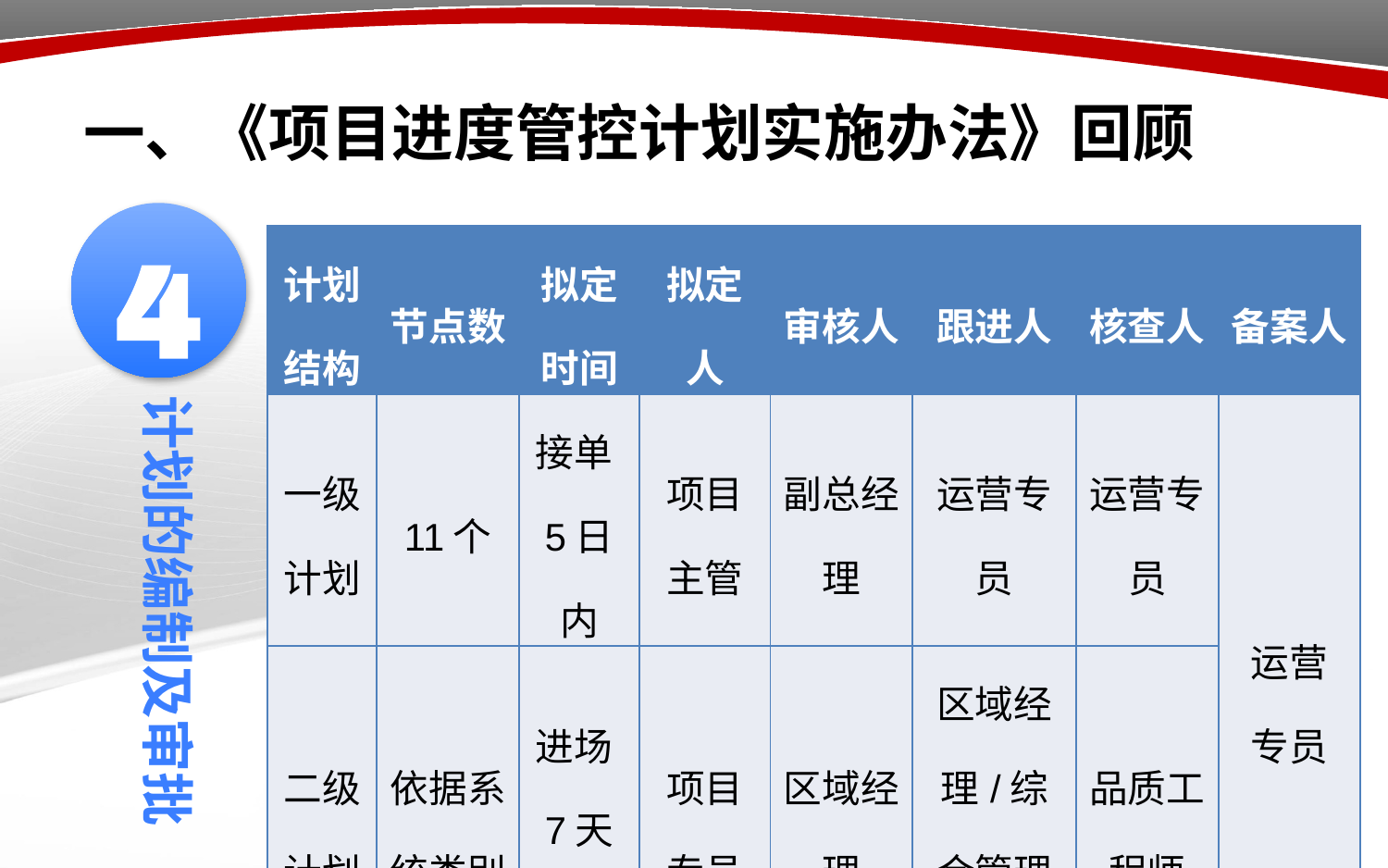

# 一、《项目进度管控计划实施办法》回顾
4
| 计划结构 | 节点数 | 拟定时间 | 拟定人 | 审核人 | 跟进人 | 核查人 | 备案人 |
| --- | --- | --- | --- | --- | --- | --- | --- |
| 一级 计划 | 11个 | 接单5日内 | 项目主管 | 副总经理 | 运营专员 | 运营专员 | 运营 专员 |
| 二级 计划 | 依据系统类别 | 进场7天前 | 项目专员 | 区域经理 | 区域经理/综合管理员 | 品质工程师 |  |
计划的编制及审批